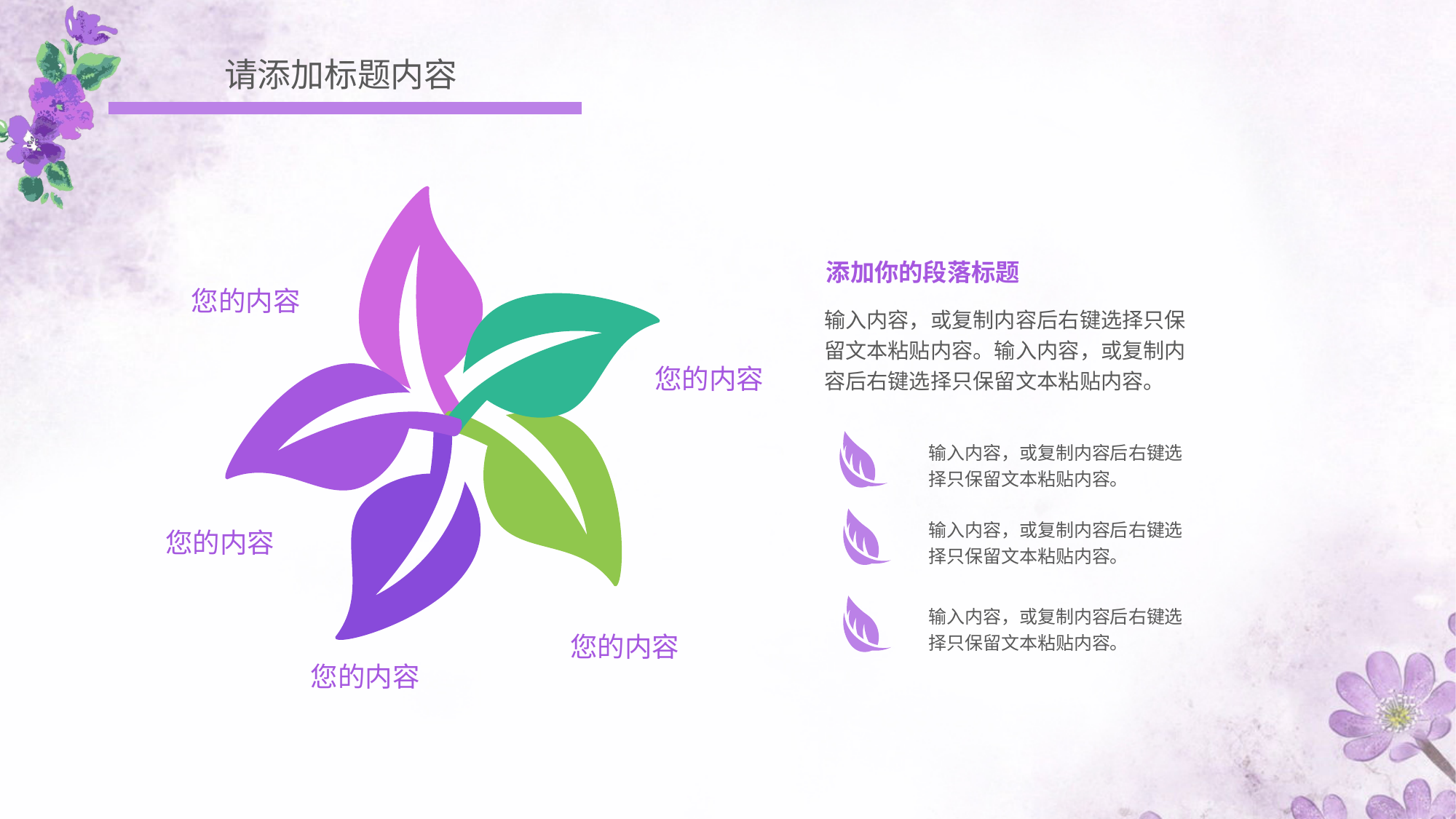

请添加标题内容

添加你的段落标题
输入内容，或复制内容后右键选择只保留文本粘贴内容。输入内容，或复制内容后右键选择只保留文本粘贴内容。
您的内容
您的内容

输入内容，或复制内容后右键选择只保留文本粘贴内容。
您的内容

输入内容，或复制内容后右键选择只保留文本粘贴内容。

输入内容，或复制内容后右键选择只保留文本粘贴内容。
您的内容
您的内容